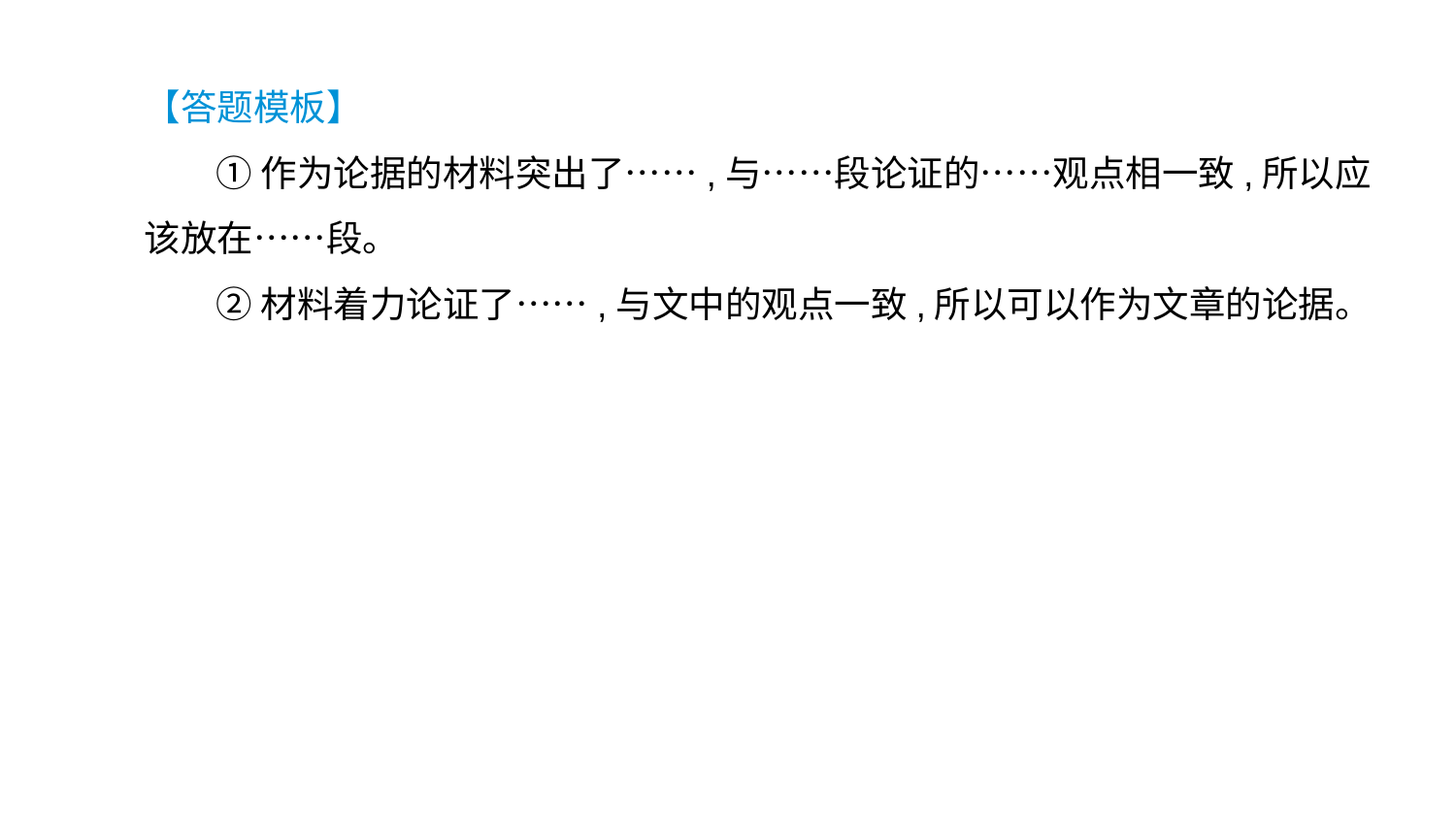

【答题模板】
①作为论据的材料突出了……,与……段论证的……观点相一致,所以应该放在……段。
②材料着力论证了……,与文中的观点一致,所以可以作为文章的论据。